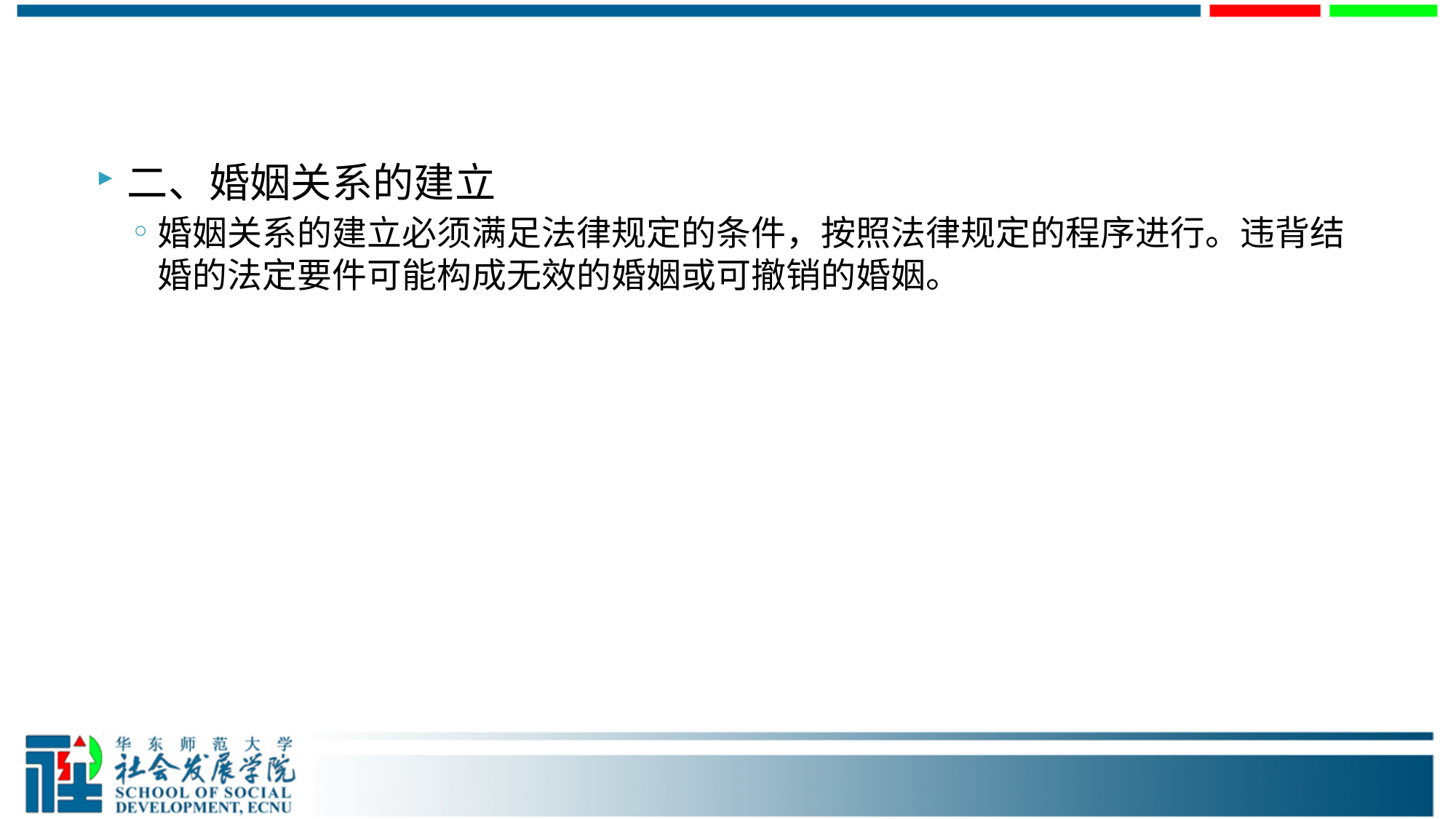

#
二、婚姻关系的建立
婚姻关系的建立必须满足法律规定的条件，按照法律规定的程序进行。违背结婚的法定要件可能构成无效的婚姻或可撤销的婚姻。